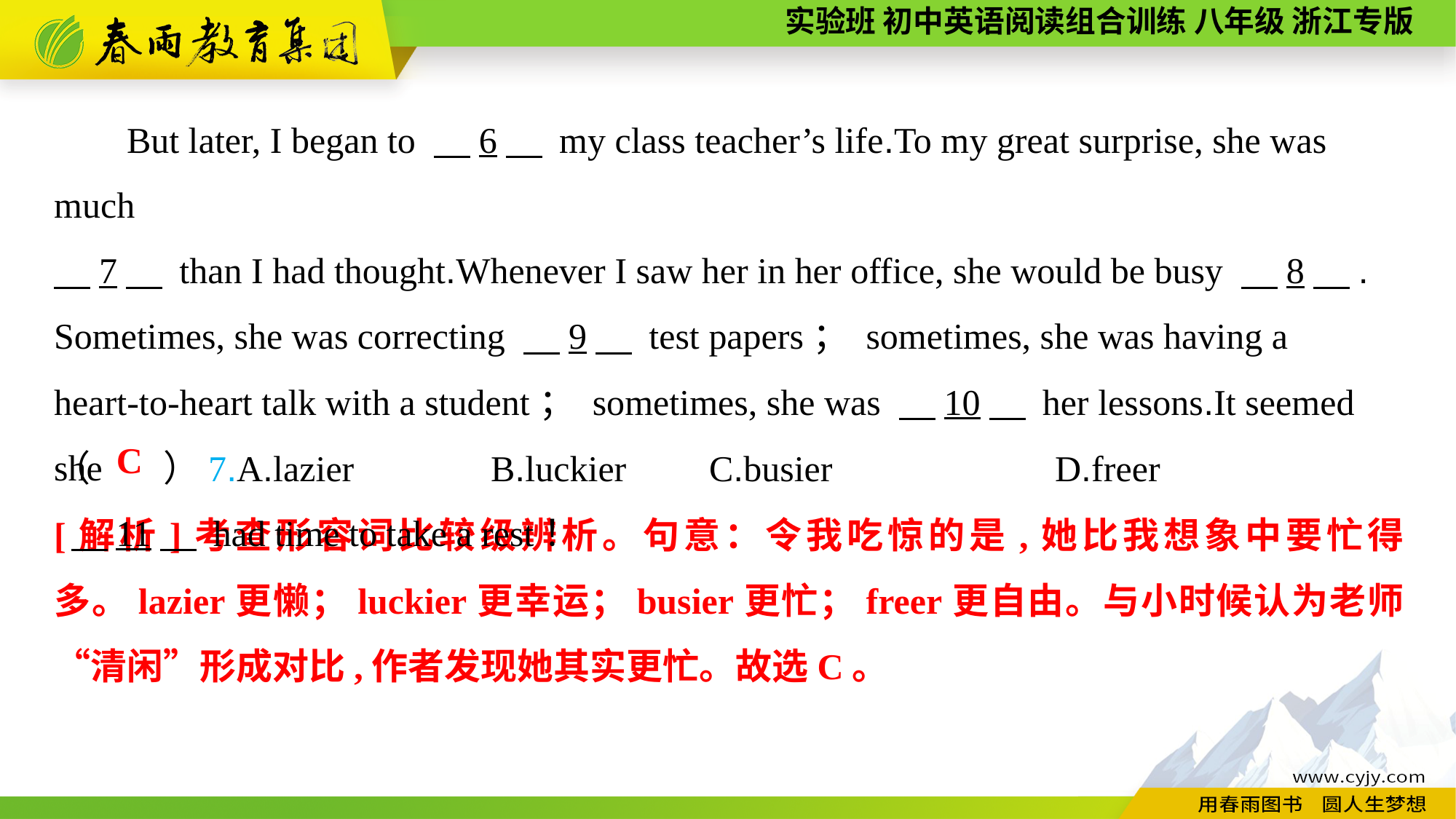

But later, I began to 　6　 my class teacher’s life.To my great surprise, she was much
　7　 than I had thought.Whenever I saw her in her office, she would be busy 　8　.
Sometimes, she was correcting 　9　 test papers； sometimes, she was having a
heart-to-heart talk with a student； sometimes, she was 　10　 her lessons.It seemed she
 　11　 had time to take a rest！
（　　）7.A.lazier		B.luckier	C.busier		  D.freer
C
[解析]考查形容词比较级辨析。句意：令我吃惊的是,她比我想象中要忙得多。lazier更懒；luckier更幸运；busier更忙；freer更自由。与小时候认为老师“清闲”形成对比,作者发现她其实更忙。故选C。